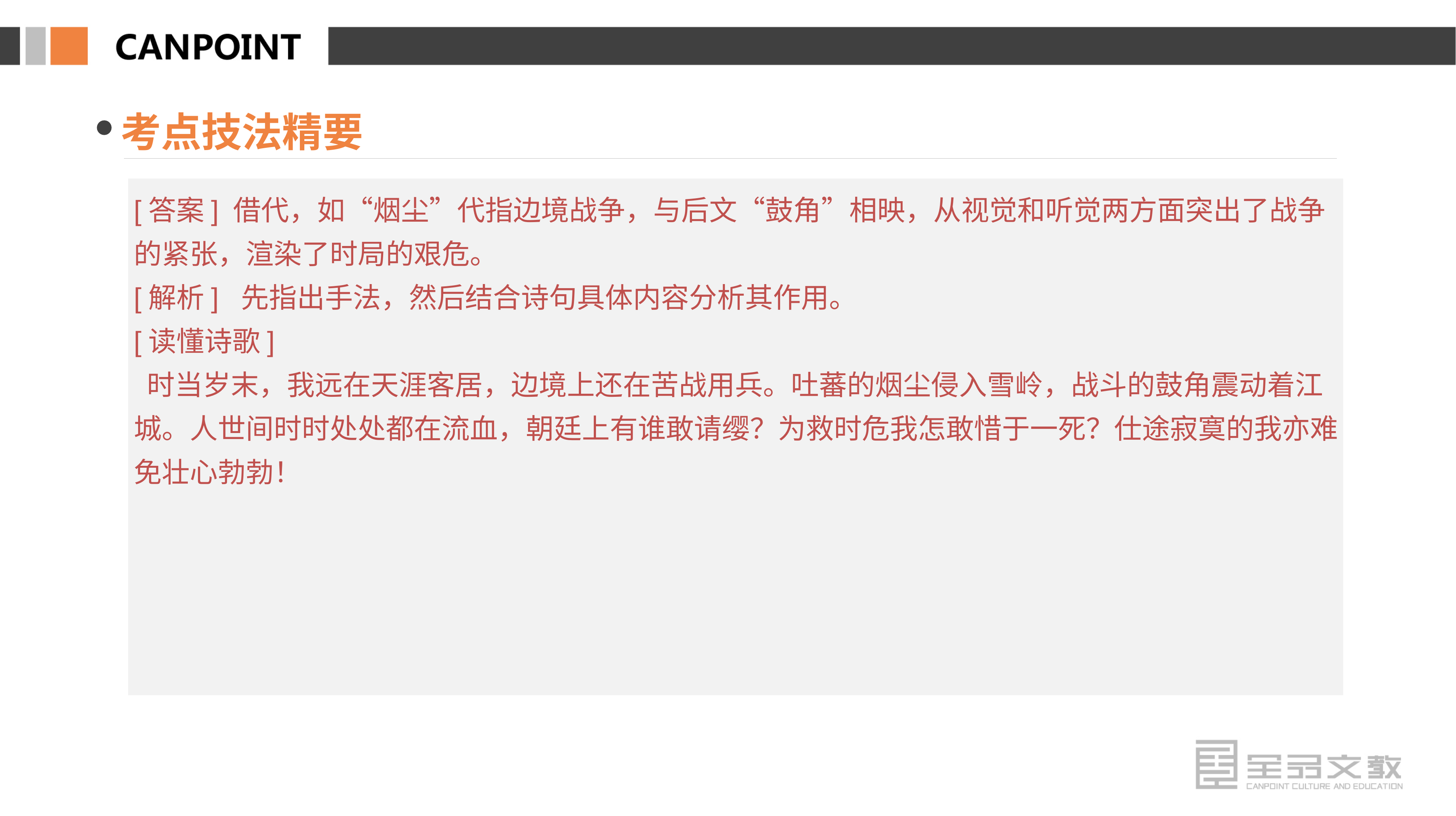

考点技法精要

[答案] 借代，如“烟尘”代指边境战争，与后文“鼓角”相映，从视觉和听觉两方面突出了战争的紧张，渲染了时局的艰危。
[解析]  先指出手法，然后结合诗句具体内容分析其作用。
[读懂诗歌]
 时当岁末，我远在天涯客居，边境上还在苦战用兵。吐蕃的烟尘侵入雪岭，战斗的鼓角震动着江城。人世间时时处处都在流血，朝廷上有谁敢请缨？为救时危我怎敢惜于一死？仕途寂寞的我亦难免壮心勃勃！